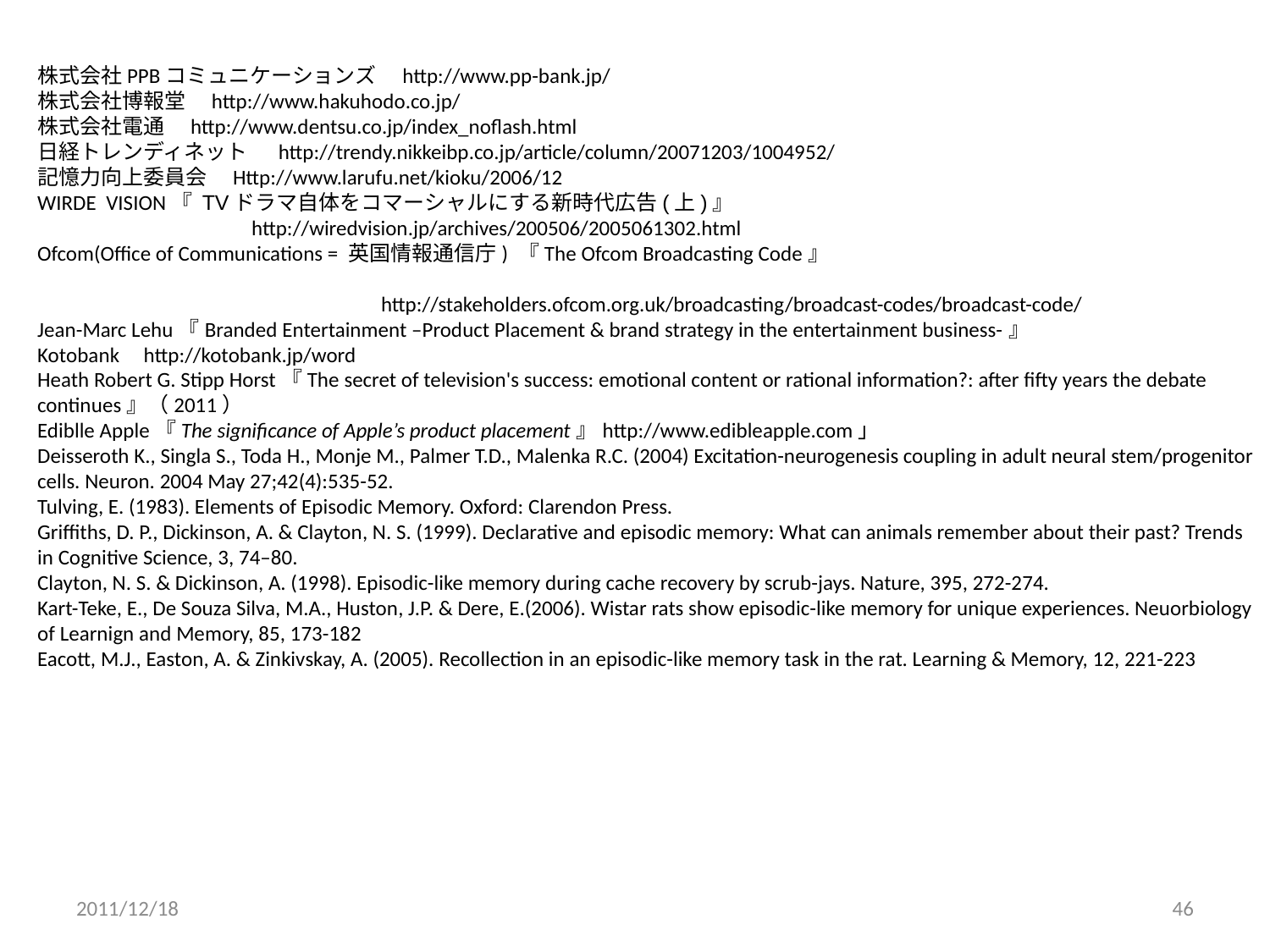

株式会社PPBコミュニケーションズ　http://www.pp-bank.jp/
株式会社博報堂　http://www.hakuhodo.co.jp/
株式会社電通　http://www.dentsu.co.jp/index_noflash.html
日経トレンディネット　 http://trendy.nikkeibp.co.jp/article/column/20071203/1004952/
記憶力向上委員会　Http://www.larufu.net/kioku/2006/12
WIRDE  VISION『 TVドラマ自体をコマーシャルにする新時代広告(上)』
                                            http://wiredvision.jp/archives/200506/2005061302.html
Ofcom(Office of Communications = 英国情報通信庁) 『The Ofcom Broadcasting Code』
　　　　　　　　　　　　　　　　http://stakeholders.ofcom.org.uk/broadcasting/broadcast-codes/broadcast-code/
Jean-Marc Lehu『Branded Entertainment –Product Placement & brand strategy in the entertainment business-』
Kotobank     http://kotobank.jp/word
Heath Robert G. Stipp Horst『The secret of television's success: emotional content or rational information?: after fifty years the debate continues』（2011）
Ediblle Apple『The significance of Apple’s product placement』http://www.edibleapple.com」
Deisseroth K., Singla S., Toda H., Monje M., Palmer T.D., Malenka R.C. (2004) Excitation-neurogenesis coupling in adult neural stem/progenitor cells. Neuron. 2004 May 27;42(4):535-52.
Tulving, E. (1983). Elements of Episodic Memory. Oxford: Clarendon Press.
Griffiths, D. P., Dickinson, A. & Clayton, N. S. (1999). Declarative and episodic memory: What can animals remember about their past? Trends in Cognitive Science, 3, 74–80.
Clayton, N. S. & Dickinson, A. (1998). Episodic-like memory during cache recovery by scrub-jays. Nature, 395, 272-274.
Kart-Teke, E., De Souza Silva, M.A., Huston, J.P. & Dere, E.(2006). Wistar rats show episodic-like memory for unique experiences. Neuorbiology of Learnign and Memory, 85, 173-182
Eacott, M.J., Easton, A. & Zinkivskay, A. (2005). Recollection in an episodic-like memory task in the rat. Learning & Memory, 12, 221-223

2011/12/18
46